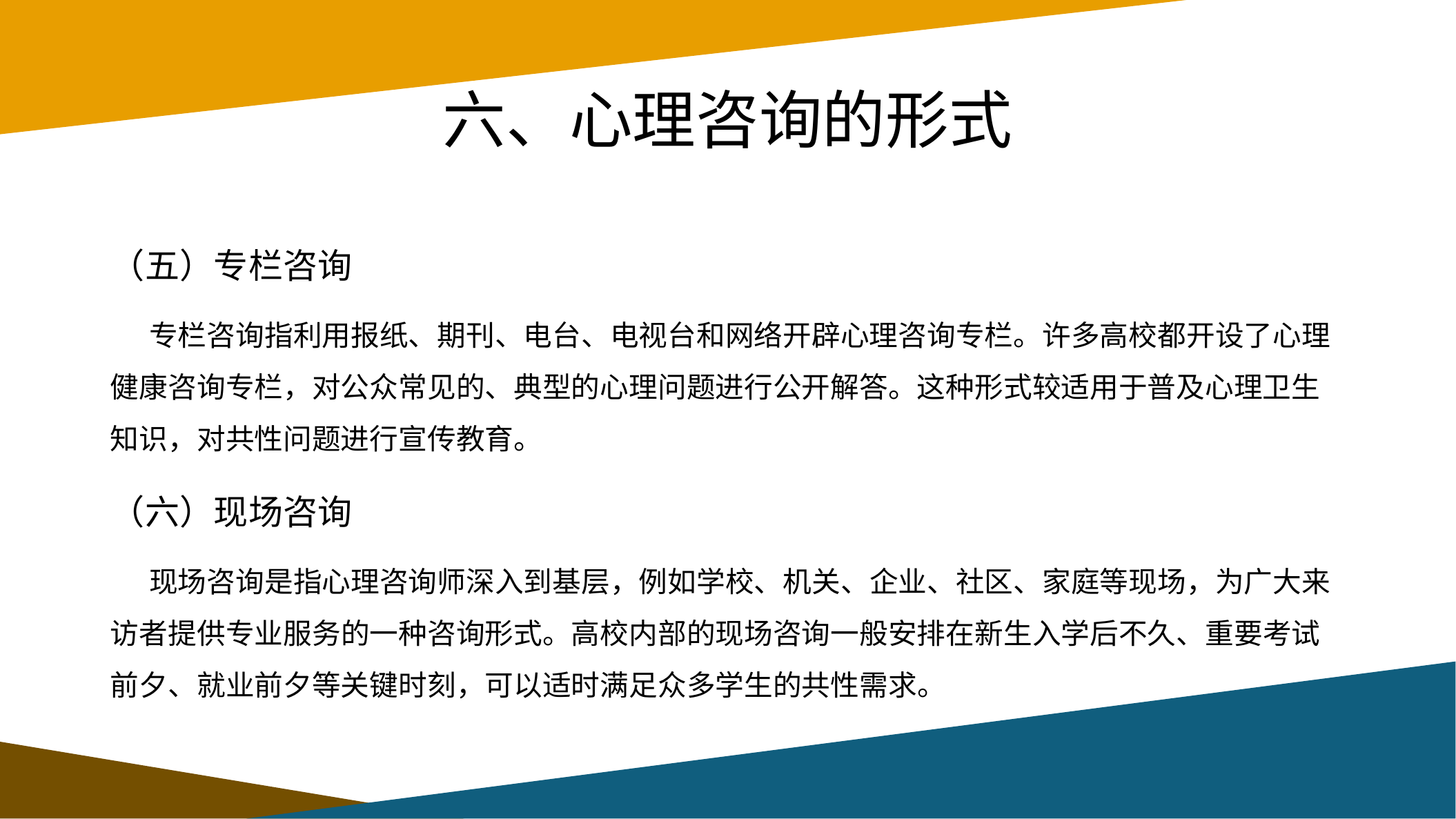

# 六、心理咨询的形式
（五）专栏咨询
     专栏咨询指利用报纸、期刊、电台、电视台和网络开辟心理咨询专栏。许多高校都开设了心理健康咨询专栏，对公众常见的、典型的心理问题进行公开解答。这种形式较适用于普及心理卫生知识，对共性问题进行宣传教育。
（六）现场咨询
     现场咨询是指心理咨询师深入到基层，例如学校、机关、企业、社区、家庭等现场，为广大来访者提供专业服务的一种咨询形式。高校内部的现场咨询一般安排在新生入学后不久、重要考试前夕、就业前夕等关键时刻，可以适时满足众多学生的共性需求。